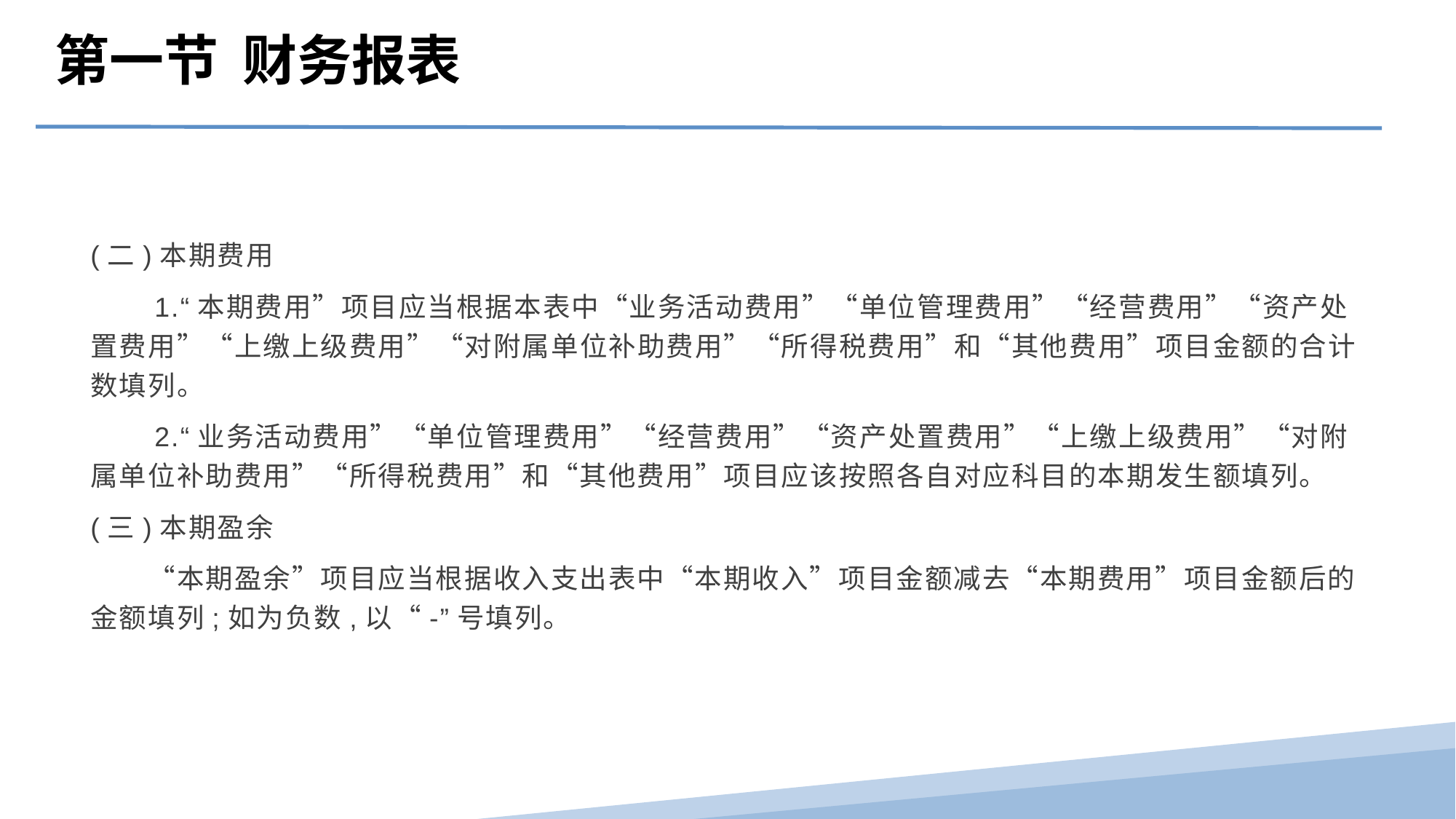

第一节  财务报表
(二)本期费用
　　1.“本期费用”项目应当根据本表中“业务活动费用”“单位管理费用”“经营费用”“资产处置费用”“上缴上级费用”“对附属单位补助费用”“所得税费用”和“其他费用”项目金额的合计数填列。
　　2.“业务活动费用”“单位管理费用”“经营费用”“资产处置费用”“上缴上级费用”“对附属单位补助费用”“所得税费用”和“其他费用”项目应该按照各自对应科目的本期发生额填列。
(三)本期盈余
　　“本期盈余”项目应当根据收入支出表中“本期收入”项目金额减去“本期费用”项目金额后的金额填列;如为负数,以“-”号填列。